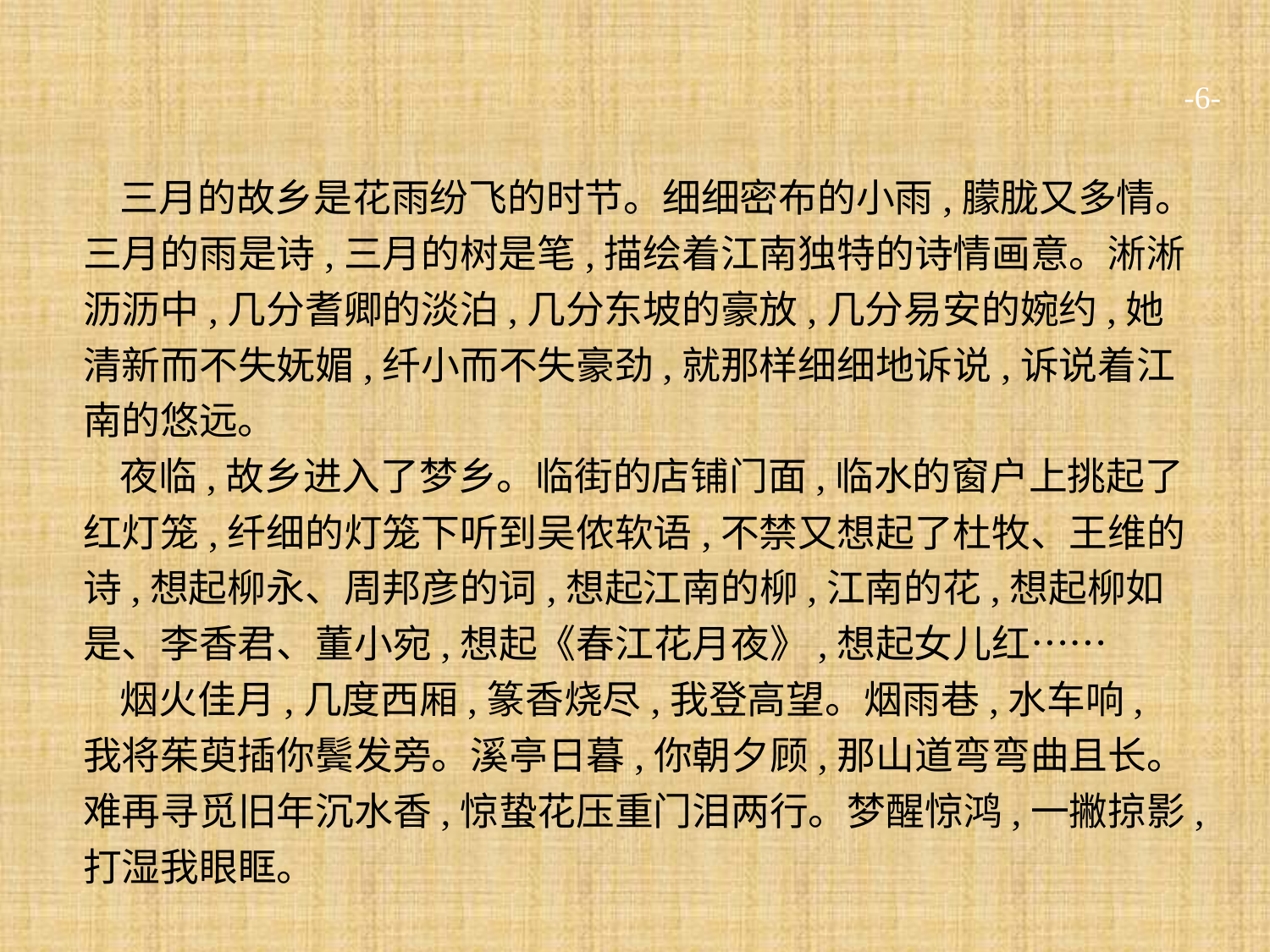

-6-
三月的故乡是花雨纷飞的时节。细细密布的小雨,朦胧又多情。三月的雨是诗,三月的树是笔,描绘着江南独特的诗情画意。淅淅沥沥中,几分耆卿的淡泊,几分东坡的豪放,几分易安的婉约,她清新而不失妩媚,纤小而不失豪劲,就那样细细地诉说,诉说着江南的悠远。
夜临,故乡进入了梦乡。临街的店铺门面,临水的窗户上挑起了红灯笼,纤细的灯笼下听到吴侬软语,不禁又想起了杜牧、王维的诗,想起柳永、周邦彦的词,想起江南的柳,江南的花,想起柳如是、李香君、董小宛,想起《春江花月夜》,想起女儿红……
烟火佳月,几度西厢,篆香烧尽,我登高望。烟雨巷,水车响,我将茱萸插你鬓发旁。溪亭日暮,你朝夕顾,那山道弯弯曲且长。难再寻觅旧年沉水香,惊蛰花压重门泪两行。梦醒惊鸿,一撇掠影,打湿我眼眶。